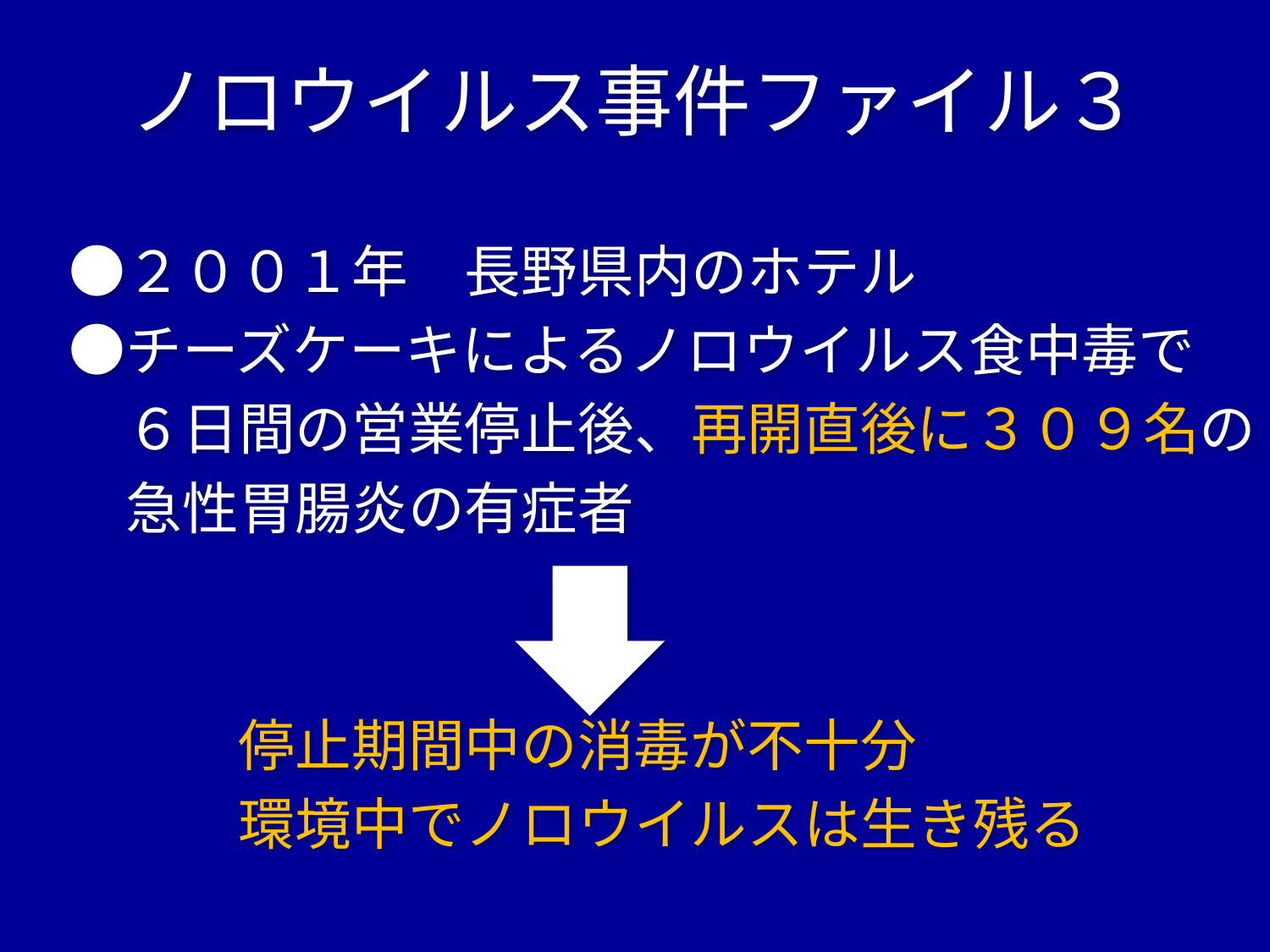

ノロウイルス事件ファイル３

　●２００１年　長野県内のホテル
　●チーズケーキによるノロウイルス食中毒で
　　６日間の営業停止後、再開直後に３０９名の
　　急性胃腸炎の有症者

　　　　停止期間中の消毒が不十分
　　　　環境中でノロウイルスは生き残る